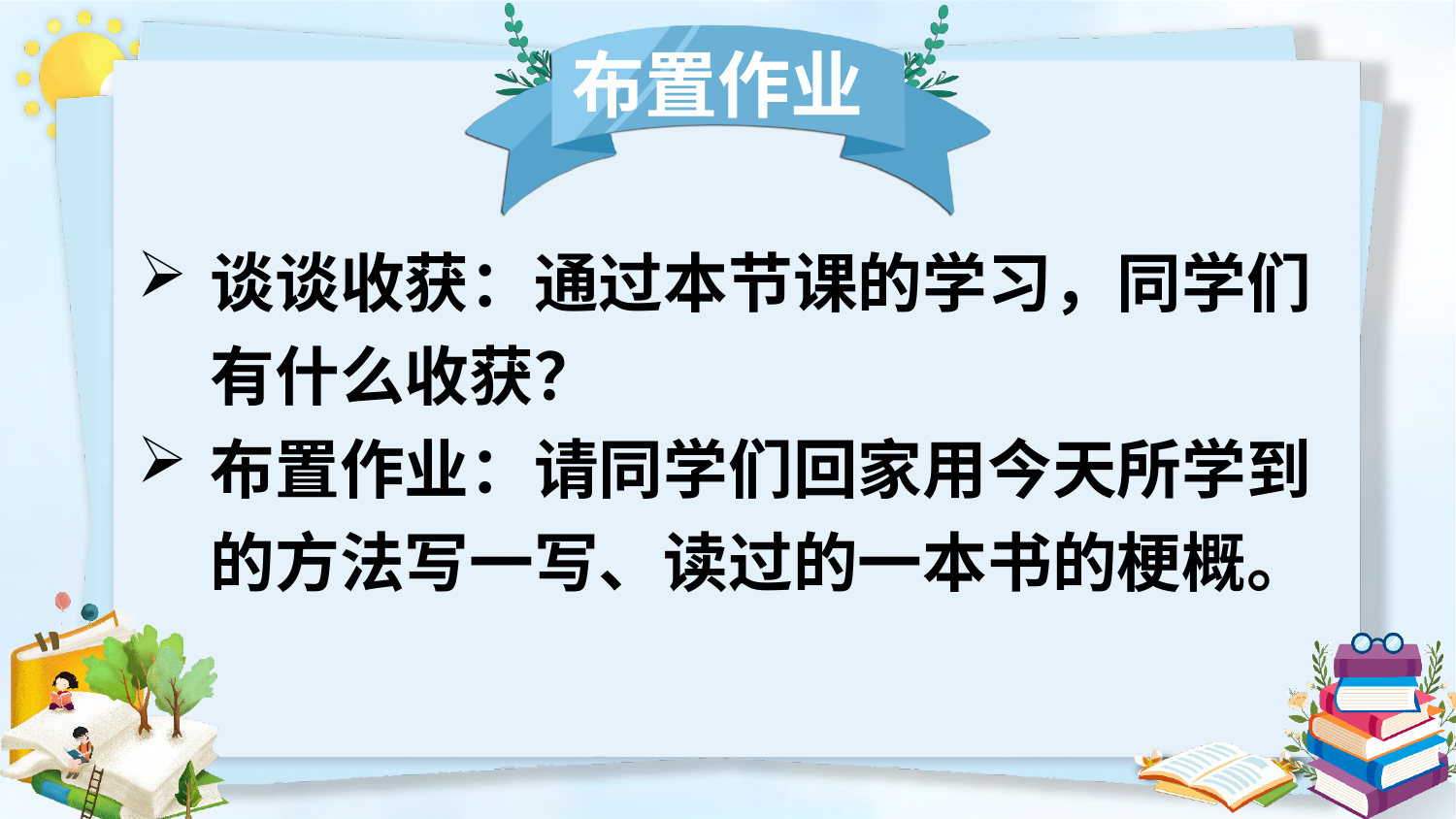

布置作业
谈谈收获：通过本节课的学习，同学们有什么收获？
布置作业：请同学们回家用今天所学到的方法写一写、读过的一本书的梗概。